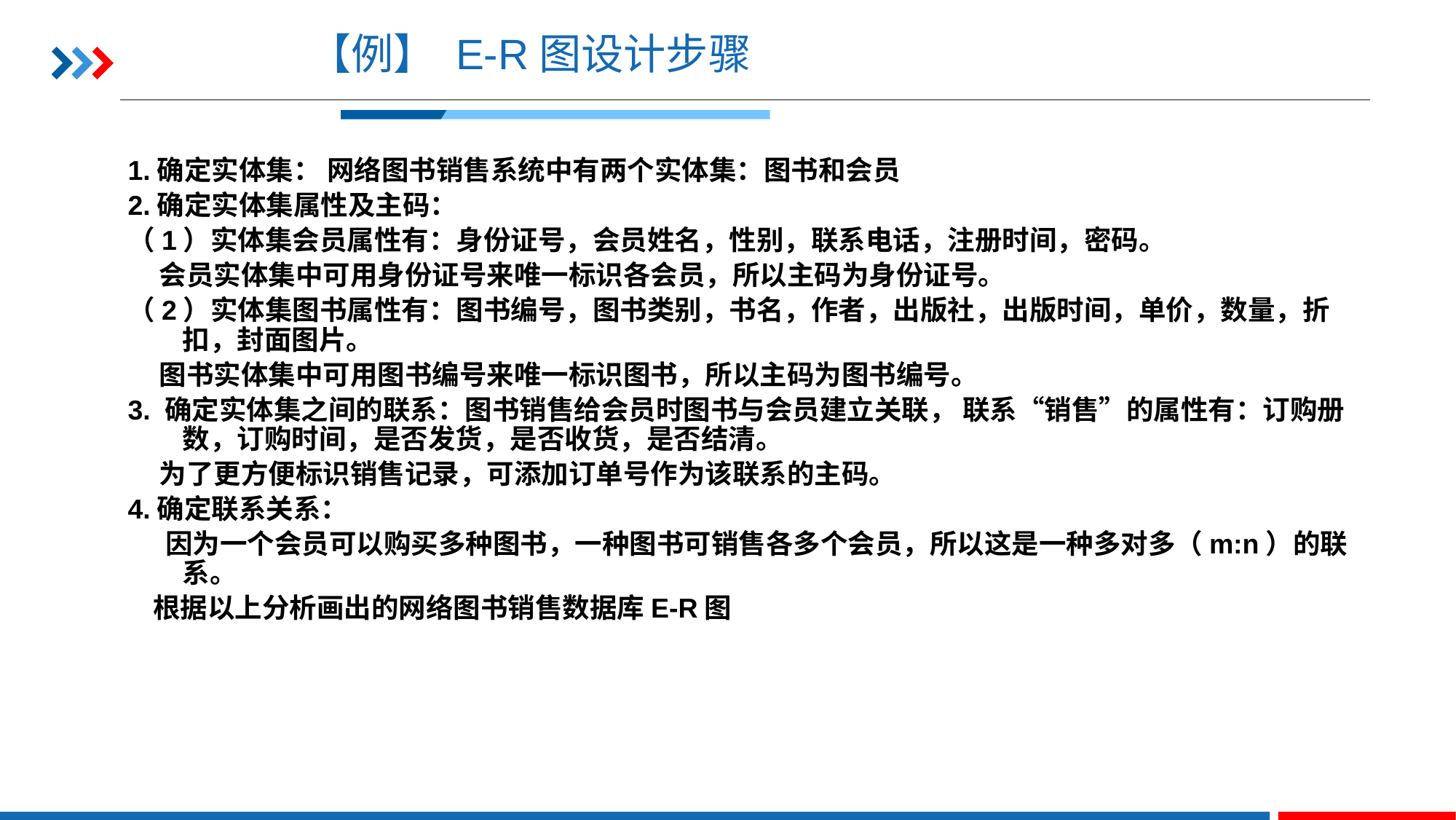

【例】 E-R图设计步骤

1.确定实体集： 网络图书销售系统中有两个实体集：图书和会员
2.确定实体集属性及主码：
（1）实体集会员属性有：身份证号，会员姓名，性别，联系电话，注册时间，密码。
    会员实体集中可用身份证号来唯一标识各会员，所以主码为身份证号。
（2）实体集图书属性有：图书编号，图书类别，书名，作者，出版社，出版时间，单价，数量，折扣，封面图片。
    图书实体集中可用图书编号来唯一标识图书，所以主码为图书编号。
3. 确定实体集之间的联系：图书销售给会员时图书与会员建立关联， 联系“销售”的属性有：订购册数，订购时间，是否发货，是否收货，是否结清。
    为了更方便标识销售记录，可添加订单号作为该联系的主码。
4.确定联系关系：
     因为一个会员可以购买多种图书，一种图书可销售各多个会员，所以这是一种多对多（m:n）的联系。
   根据以上分析画出的网络图书销售数据库E-R图